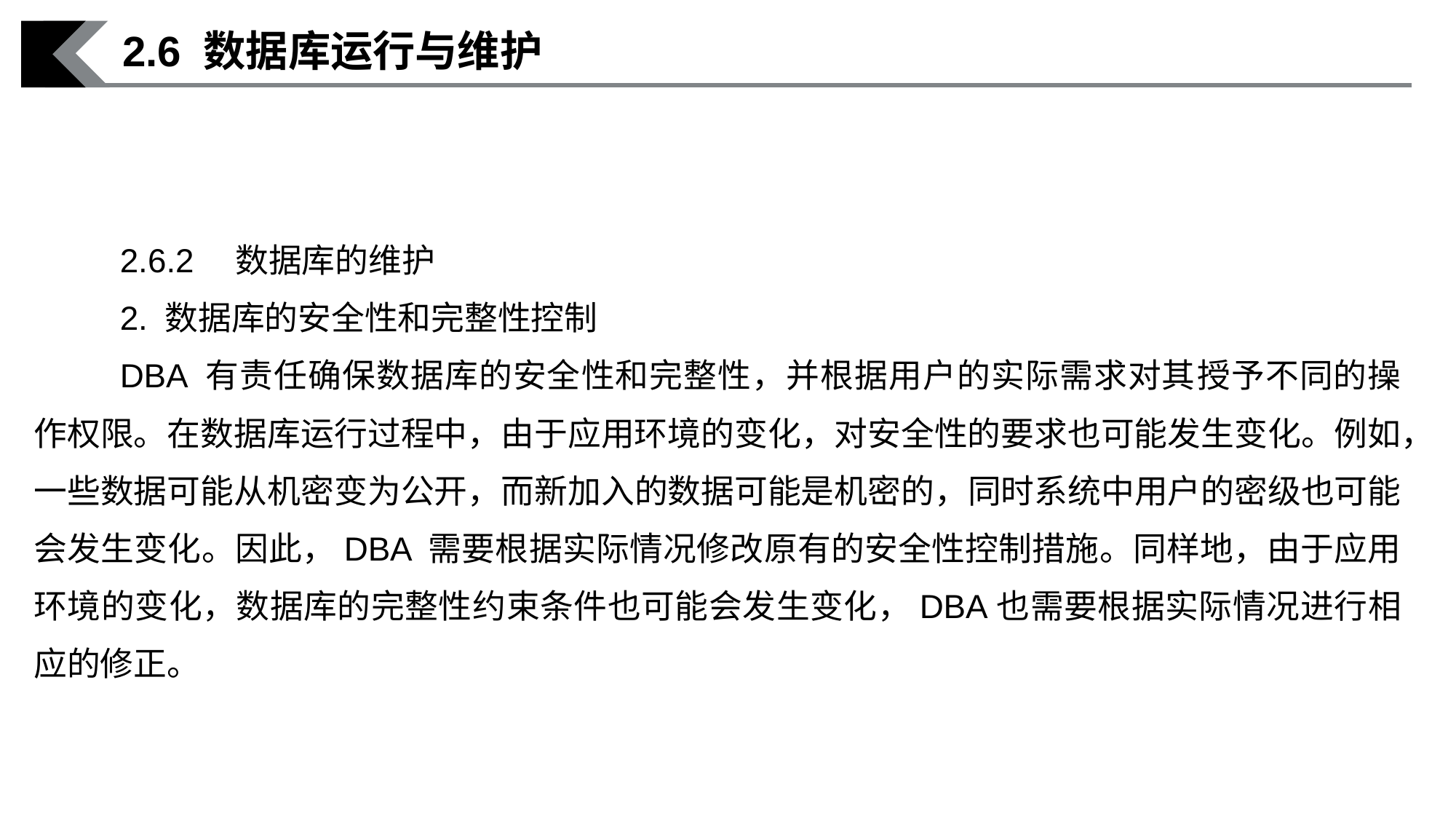

2.6 数据库运行与维护
2.6.2　数据库的维护
2. 数据库的安全性和完整性控制
DBA 有责任确保数据库的安全性和完整性，并根据用户的实际需求对其授予不同的操作权限。在数据库运行过程中，由于应用环境的变化，对安全性的要求也可能发生变化。例如，一些数据可能从机密变为公开，而新加入的数据可能是机密的，同时系统中用户的密级也可能会发生变化。因此，DBA 需要根据实际情况修改原有的安全性控制措施。同样地，由于应用环境的变化，数据库的完整性约束条件也可能会发生变化，DBA也需要根据实际情况进行相应的修正。